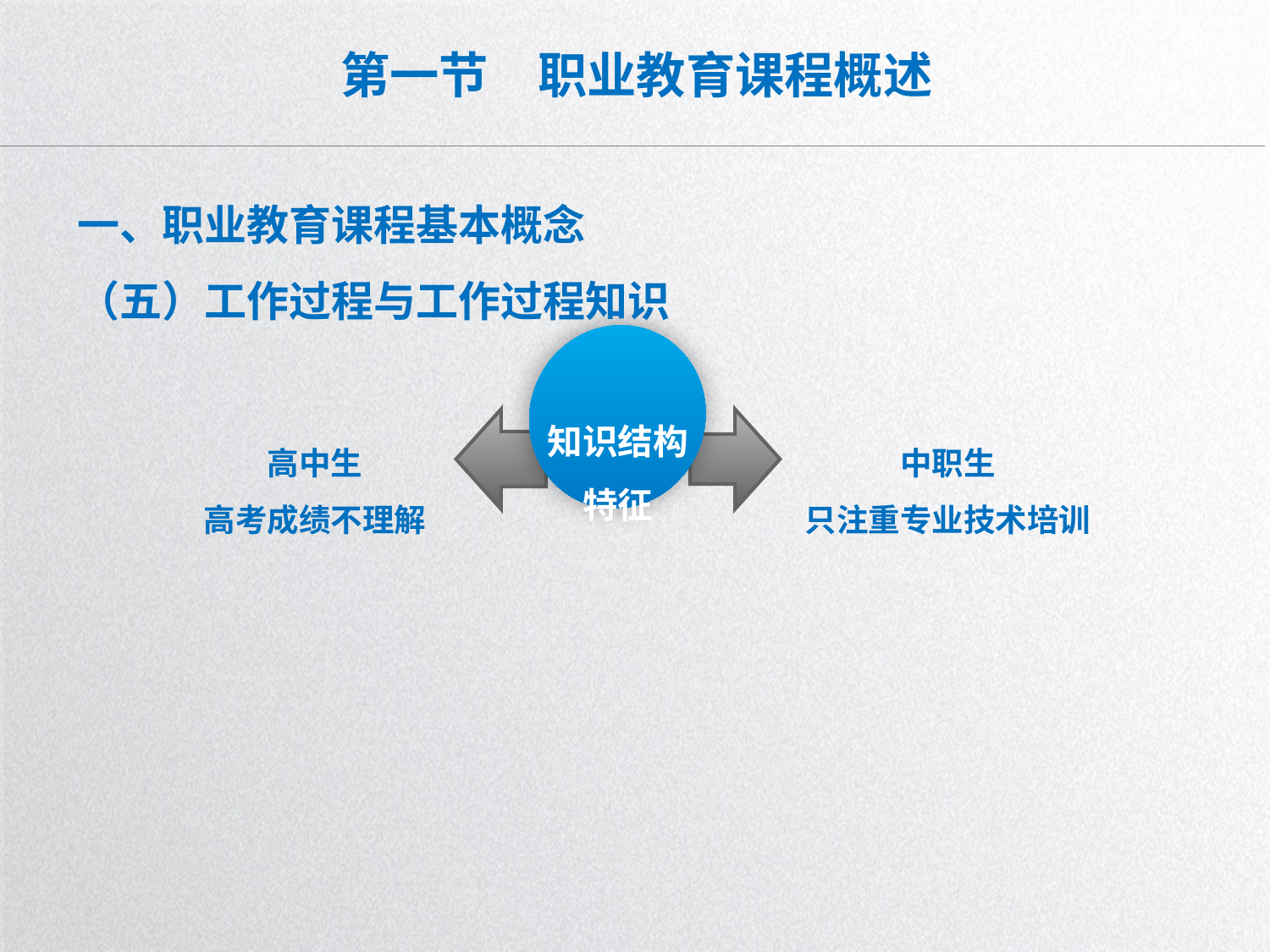

# 第一节　职业教育课程概述
一、职业教育课程基本概念
（五）工作过程与工作过程知识

知识结构
特征

高中生
高考成绩不理解
中职生
只注重专业技术培训